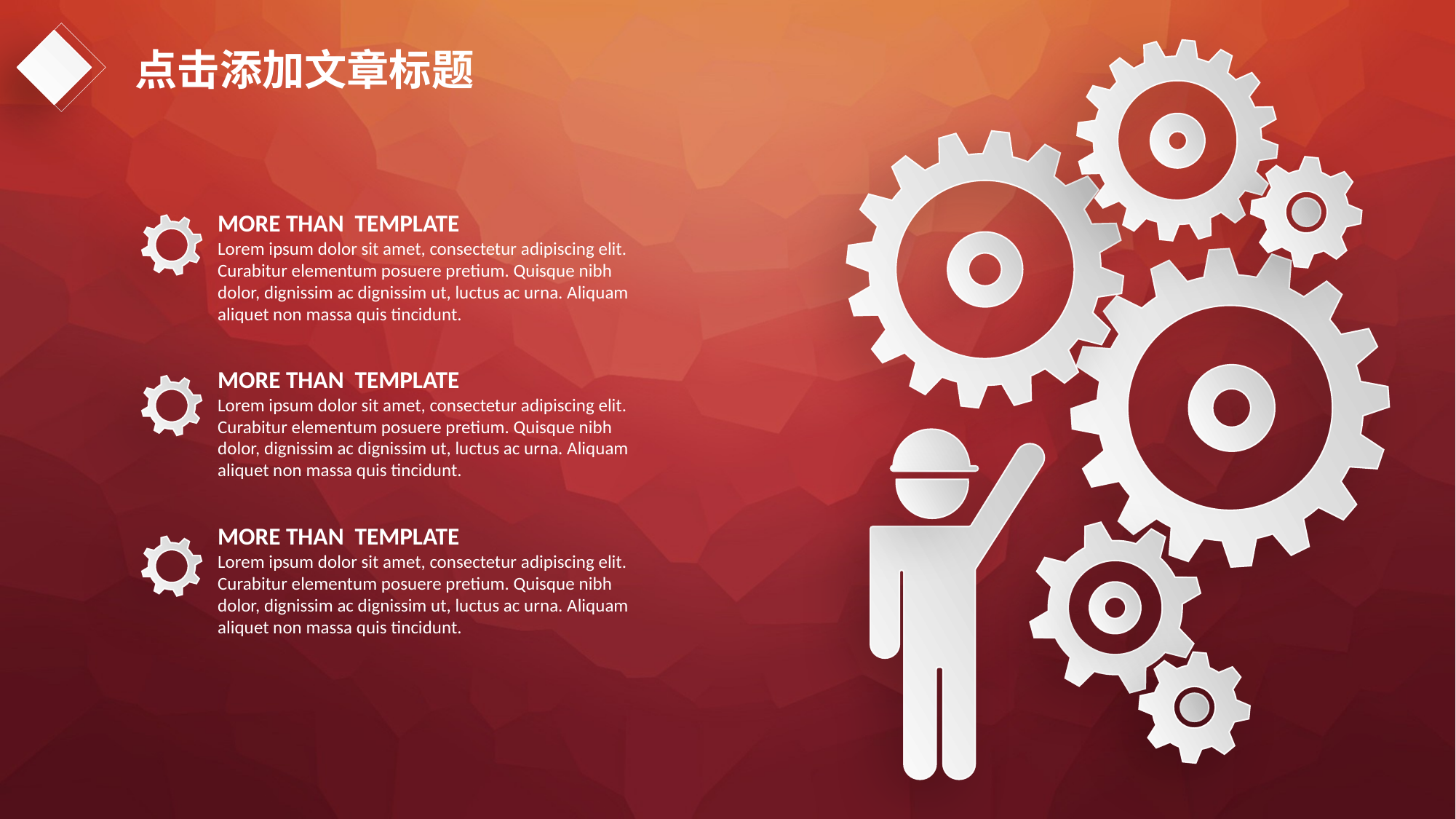

点击添加文章标题

MORE THAN  TEMPLATE
Lorem ipsum dolor sit amet, consectetur adipiscing elit. Curabitur elementum posuere pretium. Quisque nibh dolor, dignissim ac dignissim ut, luctus ac urna. Aliquam aliquet non massa quis tincidunt.

e7d195523061f1c0dc554706afe4c72a60a25314cbaece805811E654B44695D34D35691164BB3D154CCFD5D798F6FEAD99EAA8F1ADC3D4AFA5BC9ED0BB3A4B45073A038AC38E89AB54D31AA59602B9F119171EA029671D03CC5A9FDF7B6FBD52CFA77A9813EB1C48E56359C7D4F4CC6E1CF6F79A148452085485E677BFBC7D6AE55FD115E9DF0A16

MORE THAN  TEMPLATE
Lorem ipsum dolor sit amet, consectetur adipiscing elit. Curabitur elementum posuere pretium. Quisque nibh dolor, dignissim ac dignissim ut, luctus ac urna. Aliquam aliquet non massa quis tincidunt.

MORE THAN  TEMPLATE
Lorem ipsum dolor sit amet, consectetur adipiscing elit. Curabitur elementum posuere pretium. Quisque nibh dolor, dignissim ac dignissim ut, luctus ac urna. Aliquam aliquet non massa quis tincidunt.